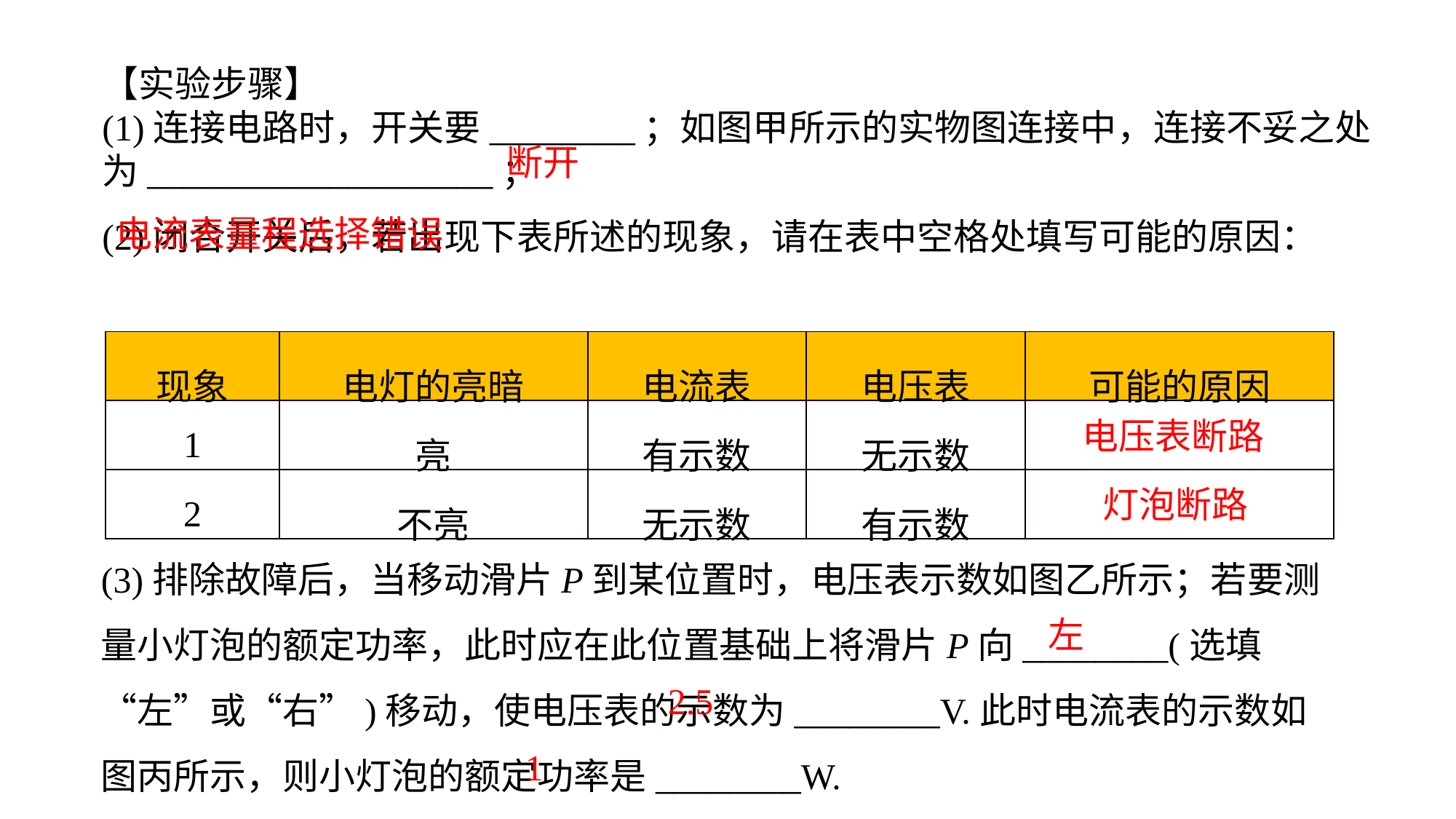

【实验步骤】(1)连接电路时，开关要________；如图甲所示的实物图连接中，连接不妥之处为___________________；(2)闭合开关后，若出现下表所述的现象，请在表中空格处填写可能的原因：
断开
电流表量程选择错误
| 现象 | 电灯的亮暗 | 电流表 | 电压表 | 可能的原因 |
| --- | --- | --- | --- | --- |
| 1 | 亮 | 有示数 | 无示数 |  |
| 2 | 不亮 | 无示数 | 有示数 |  |
电压表断路
灯泡断路
(3)排除故障后，当移动滑片P到某位置时，电压表示数如图乙所示；若要测量小灯泡的额定功率，此时应在此位置基础上将滑片P向________(选填“左”或“右”)移动，使电压表的示数为________V.此时电流表的示数如图丙所示，则小灯泡的额定功率是________W.
左
2.5
1